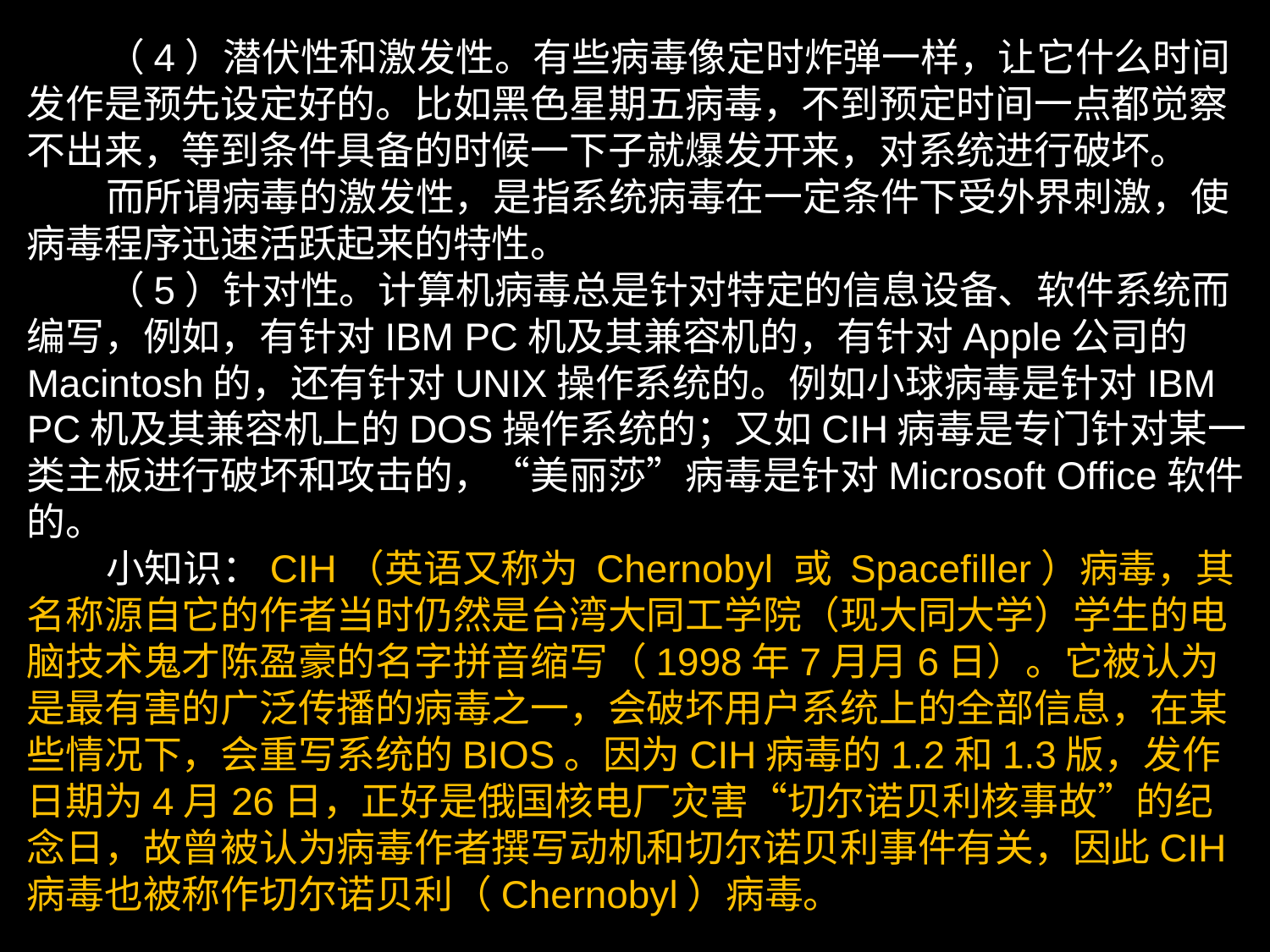

（4）潜伏性和激发性。有些病毒像定时炸弹一样，让它什么时间发作是预先设定好的。比如黑色星期五病毒，不到预定时间一点都觉察不出来，等到条件具备的时候一下子就爆发开来，对系统进行破坏。
        而所谓病毒的激发性，是指系统病毒在一定条件下受外界刺激，使病毒程序迅速活跃起来的特性。
        （5）针对性。计算机病毒总是针对特定的信息设备、软件系统而编写，例如，有针对IBM PC机及其兼容机的，有针对Apple公司的Macintosh的，还有针对UNIX操作系统的。例如小球病毒是针对IBM PC机及其兼容机上的DOS操作系统的；又如CIH病毒是专门针对某一类主板进行破坏和攻击的，“美丽莎”病毒是针对Microsoft Office软件的。
        小知识：CIH（英语又称为 Chernobyl 或 Spacefiller）病毒，其名称源自它的作者当时仍然是台湾大同工学院（现大同大学）学生的电脑技术鬼才陈盈豪的名字拼音缩写（1998年7月月6日）。它被认为是最有害的广泛传播的病毒之一，会破坏用户系统上的全部信息，在某些情况下，会重写系统的BIOS。因为CIH病毒的1.2和1.3版，发作日期为4月26日，正好是俄国核电厂灾害“切尔诺贝利核事故”的纪念日，故曾被认为病毒作者撰写动机和切尔诺贝利事件有关，因此CIH病毒也被称作切尔诺贝利（Chernobyl）病毒。